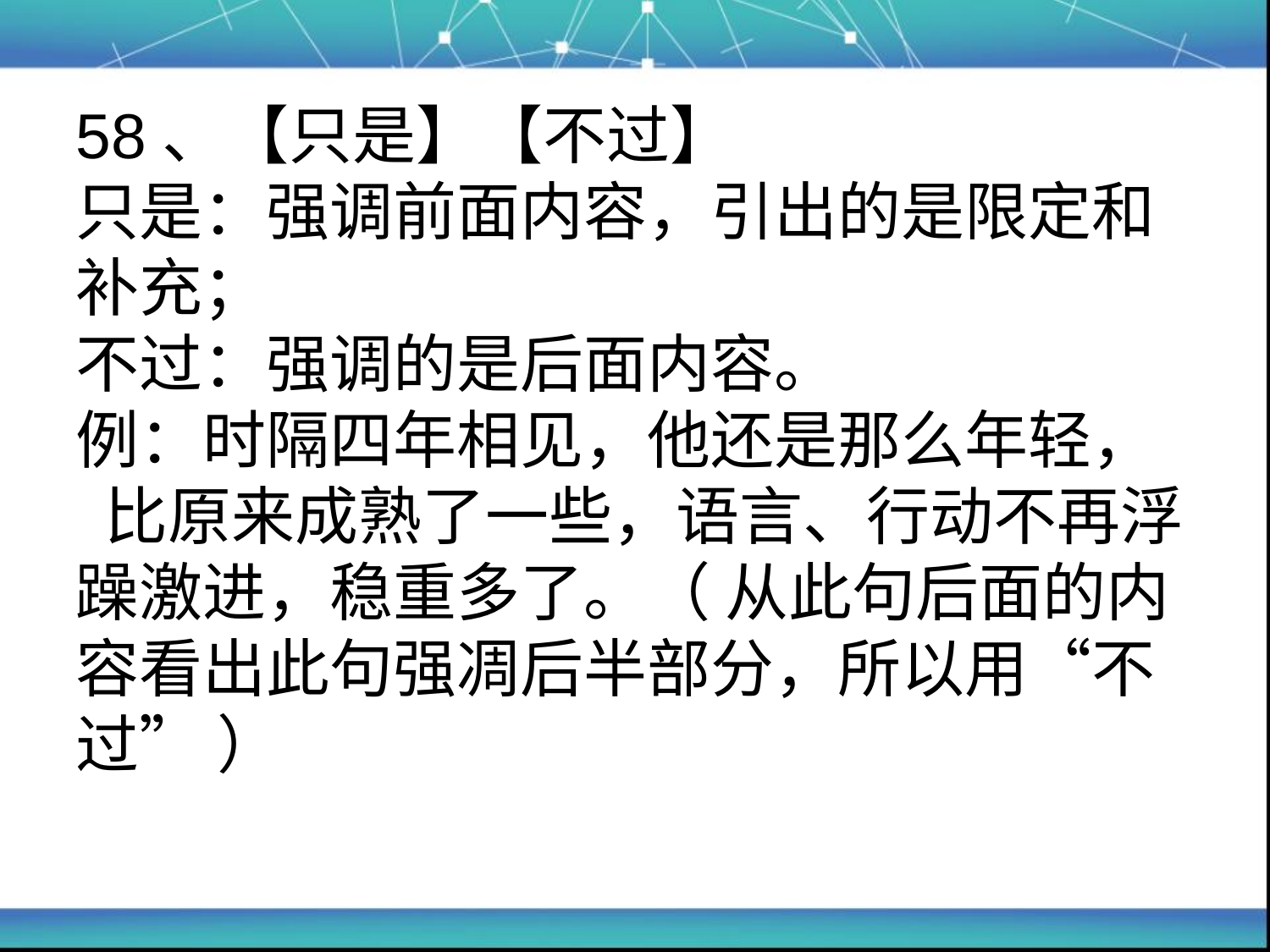

# 58、【只是】【不过】 只是：强调前面内容，引出的是限定和补充； 不过：强调的是后面内容。 例：时隔四年相见，他还是那么年轻，     比原来成熟了一些，语言、行动不再浮躁激进，稳重多了。（ 从此句后面的内容看出此句强凋后半部分，所以用“不过” ）